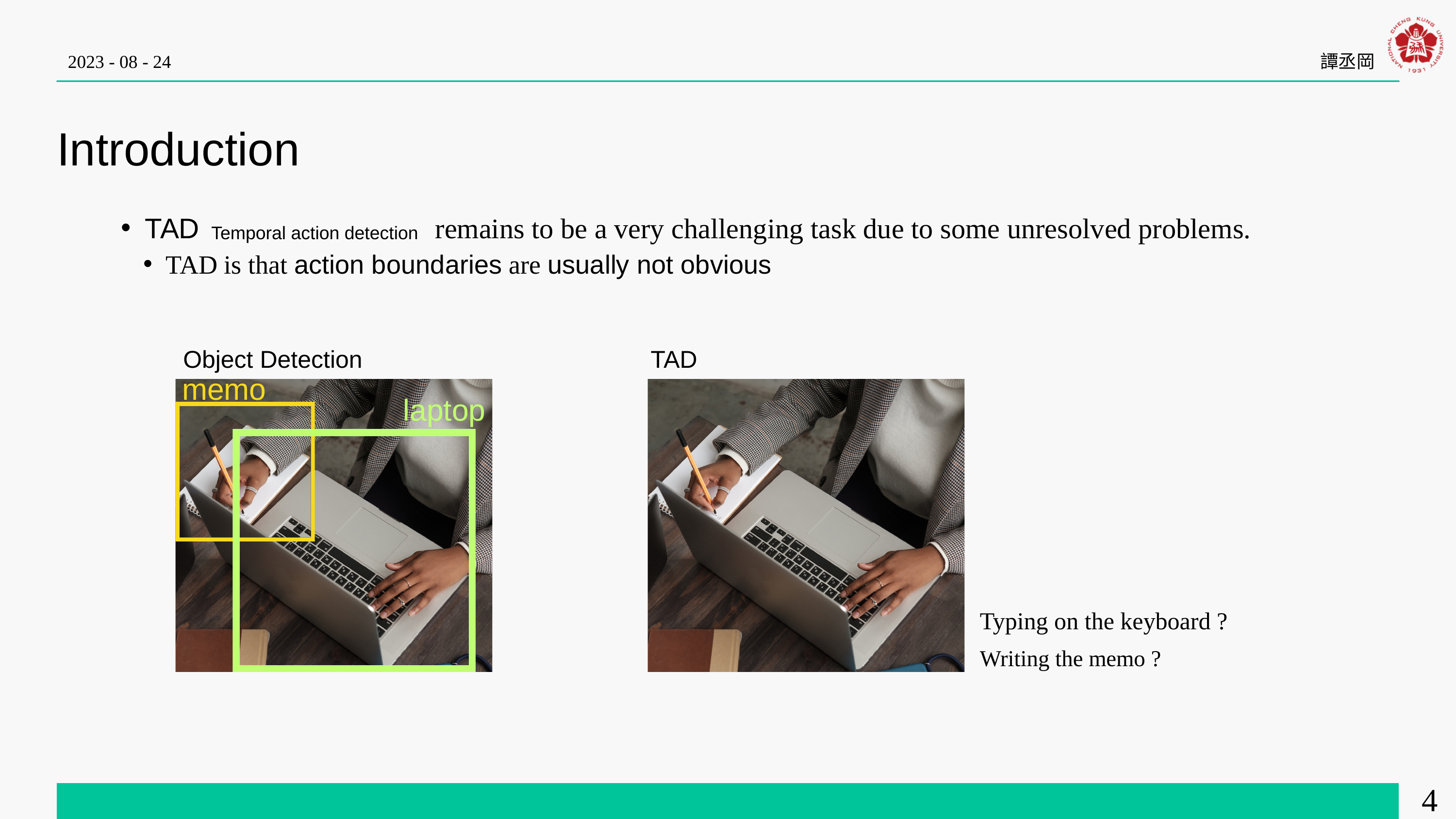

2023 - 08 - 24
譚丞岡

Introduction
TAD                              remains to be a very challenging task due to some unresolved problems.
Temporal action detection
TAD is that action boundaries are usually not obvious

Object Detection
TAD
memo
laptop

Typing on the keyboard ?
Writing the memo ?
4